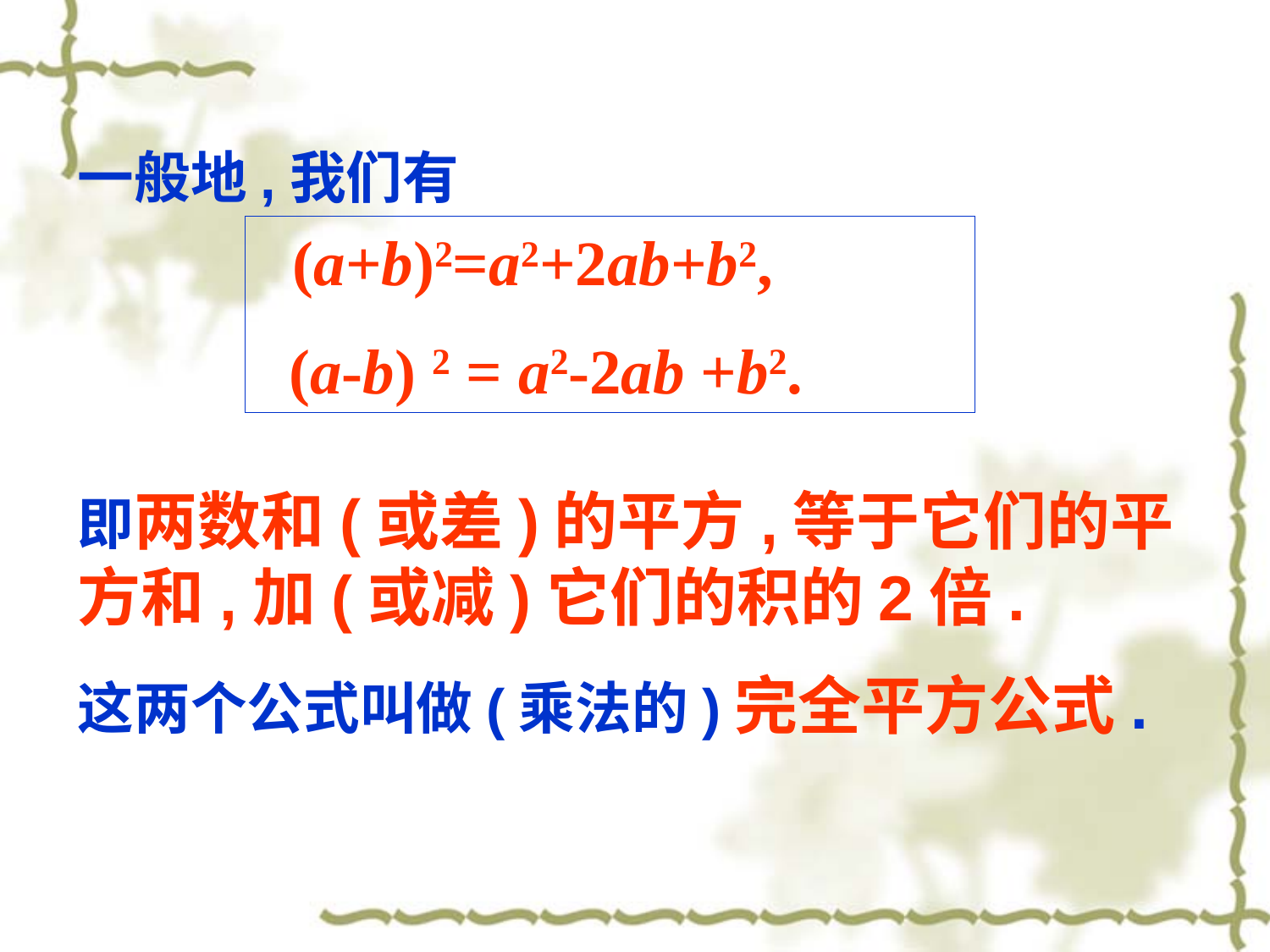

一般地,我们有

即两数和(或差)的平方,等于它们的平方和,加(或减)它们的积的2倍.
这两个公式叫做(乘法的)完全平方公式.
  (a+b)2=a2+2ab+b2,
  (a-b) 2 = a2-2ab +b2.